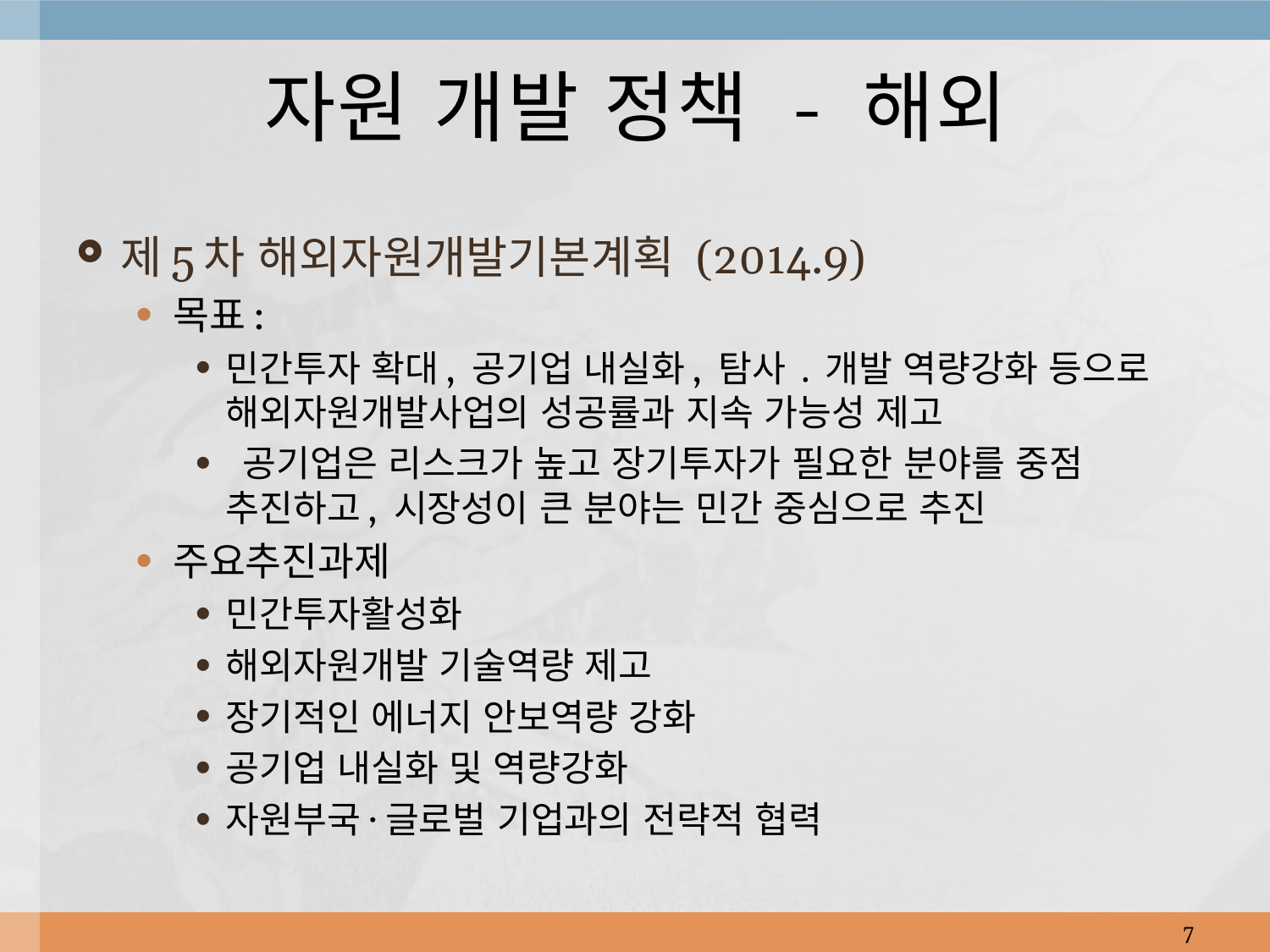

# 자원 개발 정책 - 해외
제5차 해외자원개발기본계획 (2014.9)
목표:
민간투자 확대, 공기업 내실화, 탐사 ․ 개발 역량강화 등으로 해외자원개발사업의 성공률과 지속 가능성 제고
 공기업은 리스크가 높고 장기투자가 필요한 분야를 중점 추진하고, 시장성이 큰 분야는 민간 중심으로 추진
주요추진과제
민간투자활성화
해외자원개발 기술역량 제고
장기적인 에너지 안보역량 강화
공기업 내실화 및 역량강화
자원부국·글로벌 기업과의 전략적 협력

7